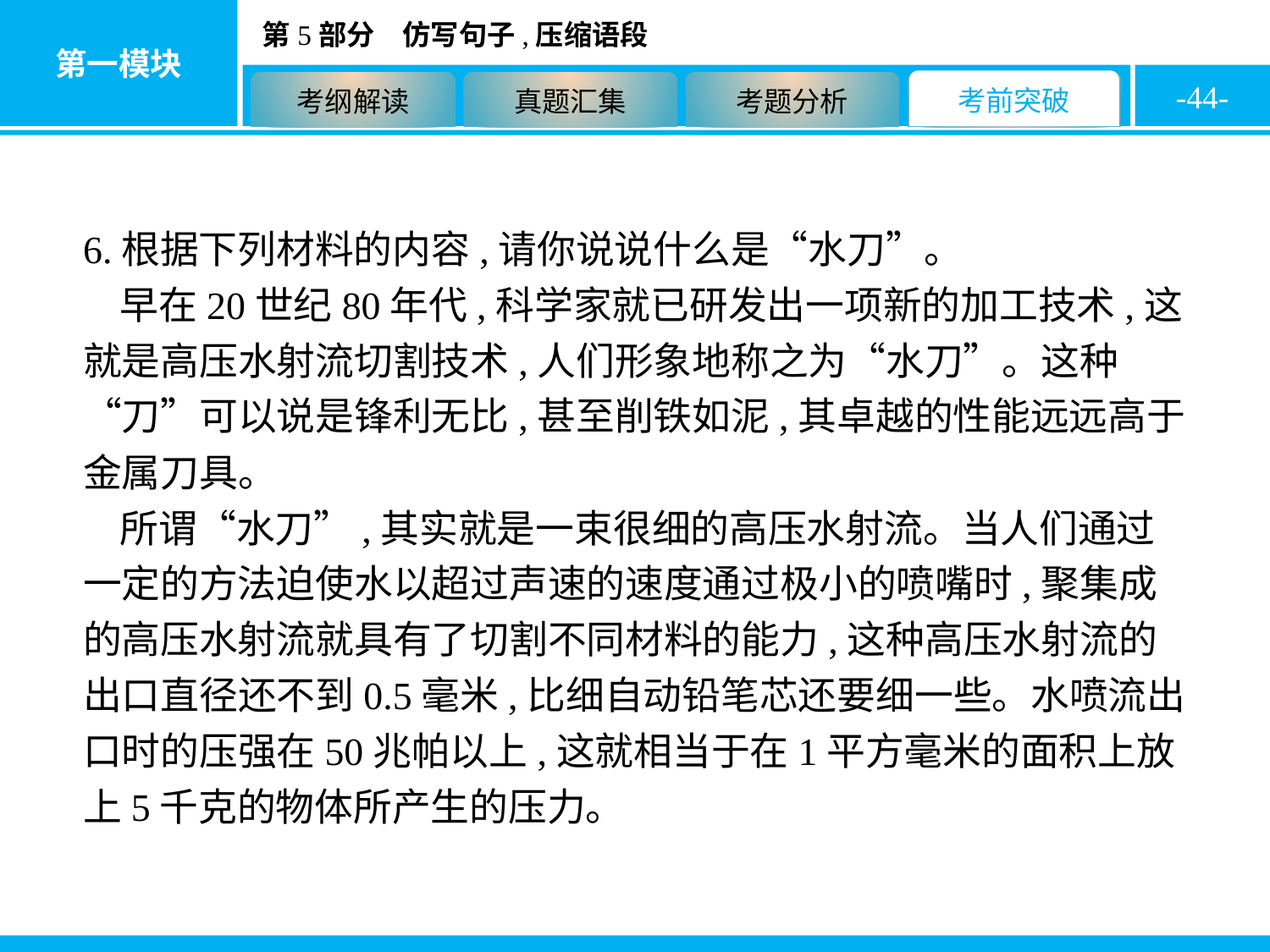

-44-
6.根据下列材料的内容,请你说说什么是“水刀”。
早在20世纪80年代,科学家就已研发出一项新的加工技术,这就是高压水射流切割技术,人们形象地称之为“水刀”。这种“刀”可以说是锋利无比,甚至削铁如泥,其卓越的性能远远高于金属刀具。
所谓“水刀”,其实就是一束很细的高压水射流。当人们通过一定的方法迫使水以超过声速的速度通过极小的喷嘴时,聚集成的高压水射流就具有了切割不同材料的能力,这种高压水射流的出口直径还不到0.5毫米,比细自动铅笔芯还要细一些。水喷流出口时的压强在50兆帕以上,这就相当于在1平方毫米的面积上放上5千克的物体所产生的压力。